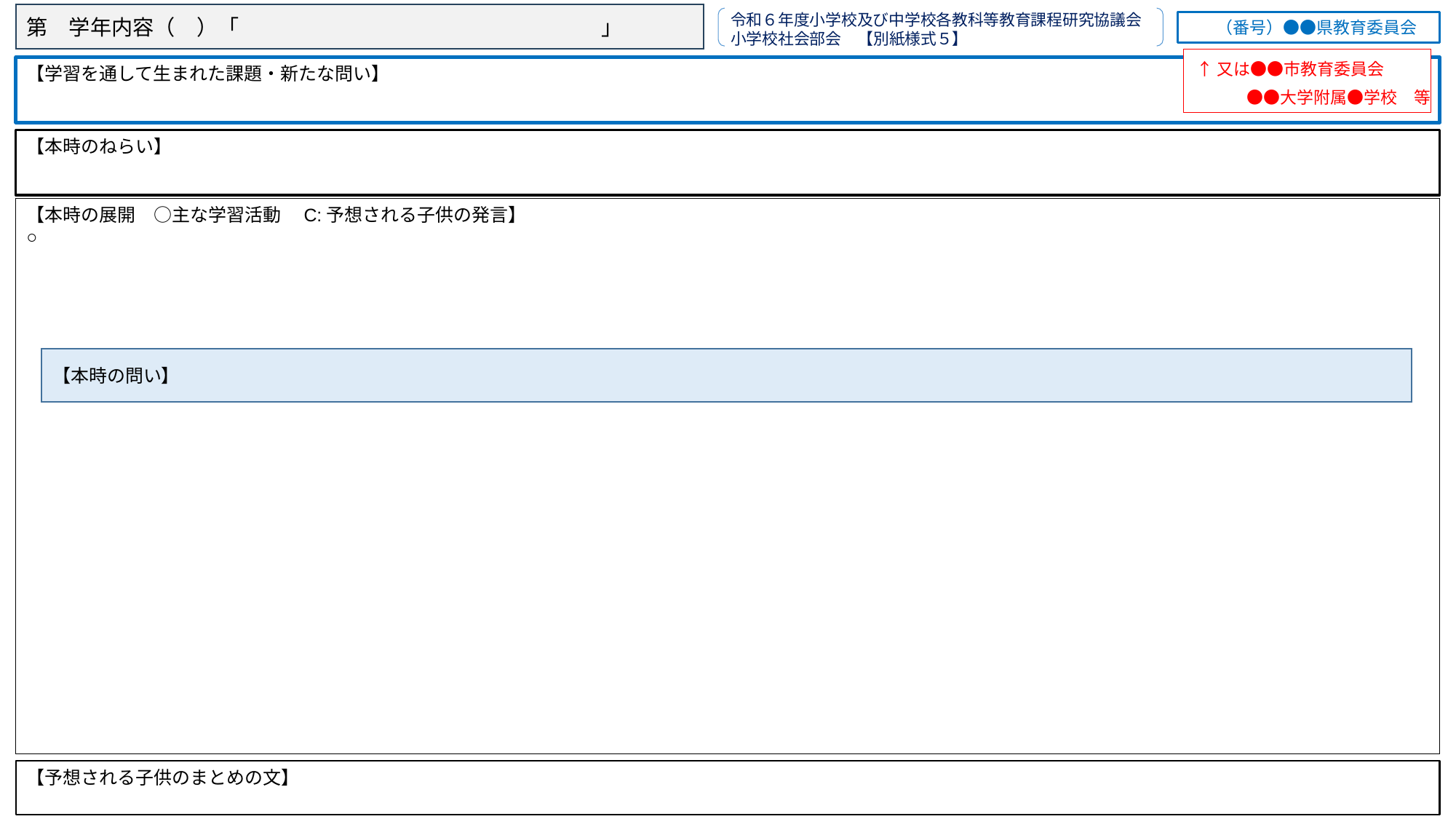

第　学年内容（　）「　　　　　　　　　　　　　　　　　」
令和６年度小学校及び中学校各教科等教育課程研究協議会小学校社会部会　【別紙様式５】
　（番号）●●県教育委員会
↑又は●●市教育委員会
　　　●●大学附属●学校　等
【学習を通して生まれた課題・新たな問い】

【本時のねらい】

【本時の展開　○主な学習活動　C:予想される子供の発言】
○

【本時の問い】
【予想される子供のまとめの文】